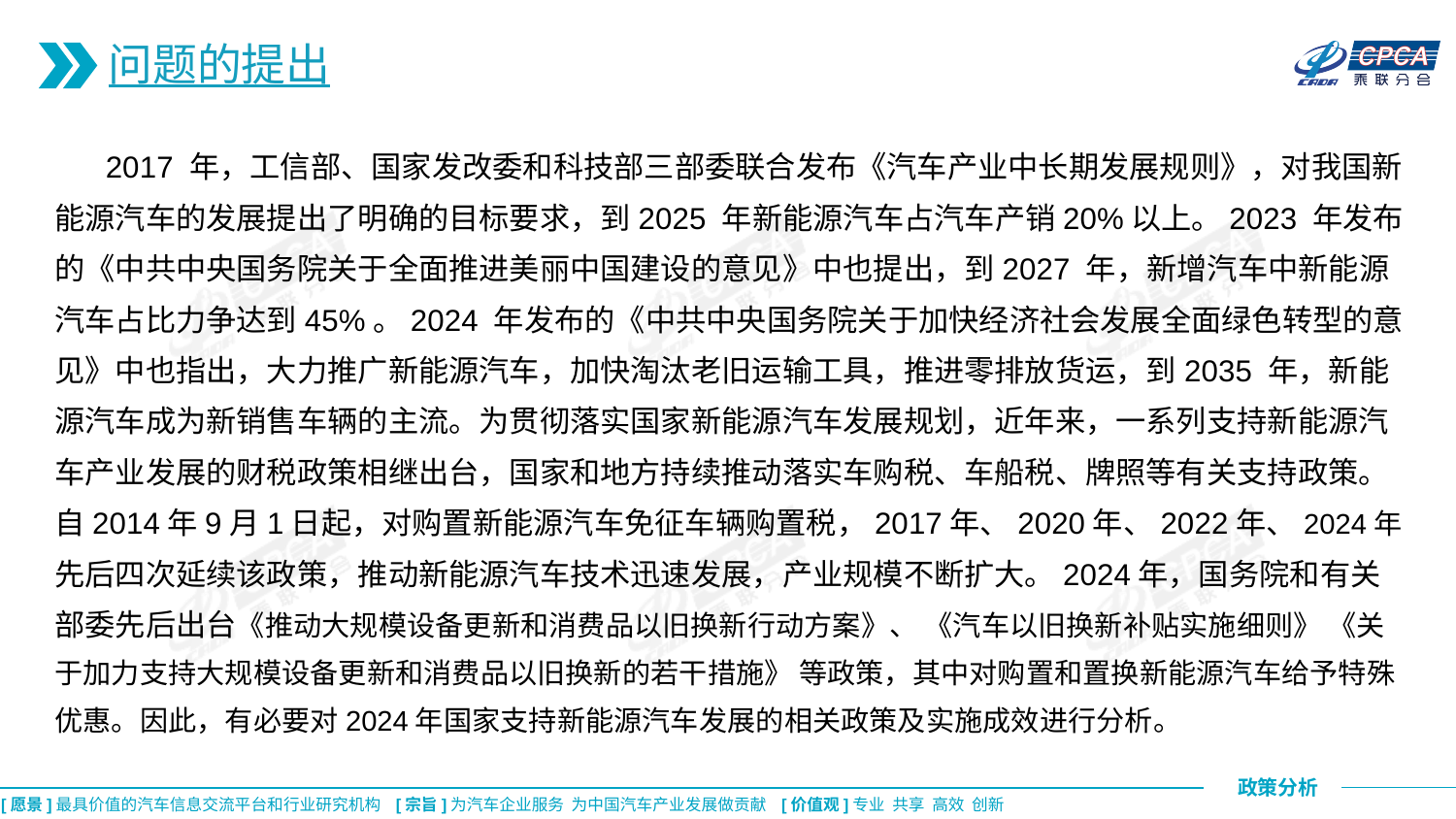

问题的提出
      2017 年，工信部、国家发改委和科技部三部委联合发布《汽车产业中长期发展规则》，对我国新能源汽车的发展提出了明确的目标要求，到2025 年新能源汽车占汽车产销20%以上。2023 年发布的《中共中央国务院关于全面推进美丽中国建设的意见》中也提出，到2027 年，新增汽车中新能源汽车占比力争达到45%。2024 年发布的《中共中央国务院关于加快经济社会发展全面绿色转型的意见》中也指出，大力推广新能源汽车，加快淘汰老旧运输工具，推进零排放货运，到2035 年，新能源汽车成为新销售车辆的主流。为贯彻落实国家新能源汽车发展规划，近年来，一系列支持新能源汽车产业发展的财税政策相继出台，国家和地方持续推动落实车购税、车船税、牌照等有关支持政策。自2014年9月1日起，对购置新能源汽车免征车辆购置税，2017年、2020年、2022年、2024年先后四次延续该政策，推动新能源汽车技术迅速发展，产业规模不断扩大。2024年，国务院和有关部委先后出台《推动大规模设备更新和消费品以旧换新行动方案》、 《汽车以旧换新补贴实施细则》 《关于加力支持大规模设备更新和消费品以旧换新的若干措施》 等政策，其中对购置和置换新能源汽车给予特殊优惠。因此，有必要对2024年国家支持新能源汽车发展的相关政策及实施成效进行分析。